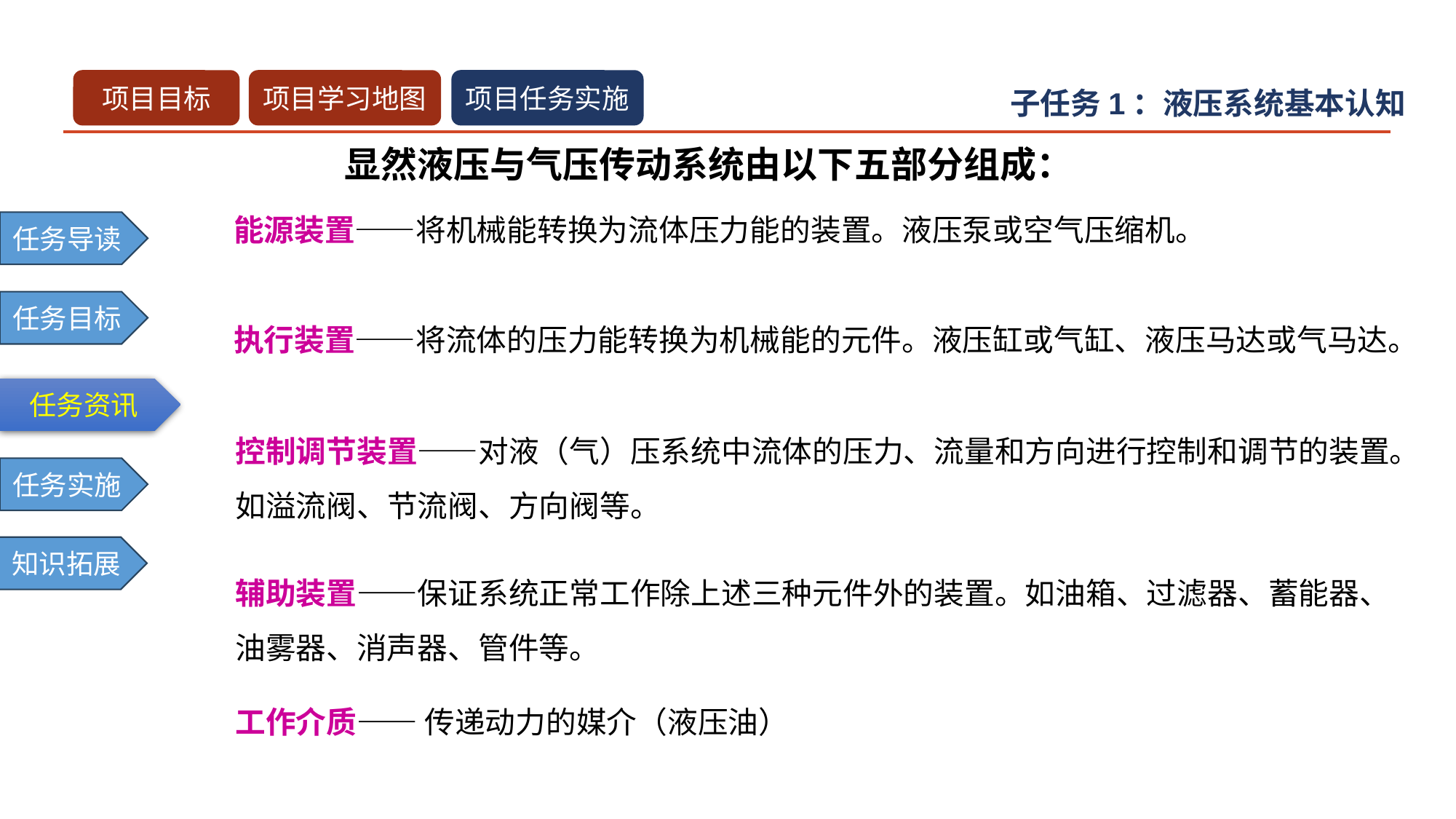

子任务1：液压系统基本认知
显然液压与气压传动系统由以下五部分组成：
能源装置——将机械能转换为流体压力能的装置。液压泵或空气压缩机。
执行装置——将流体的压力能转换为机械能的元件。液压缸或气缸、液压马达或气马达。
控制调节装置——对液（气）压系统中流体的压力、流量和方向进行控制和调节的装置。如溢流阀、节流阀、方向阀等。

辅助装置——保证系统正常工作除上述三种元件外的装置。如油箱、过滤器、蓄能器、油雾器、消声器、管件等。
工作介质—— 传递动力的媒介（液压油）